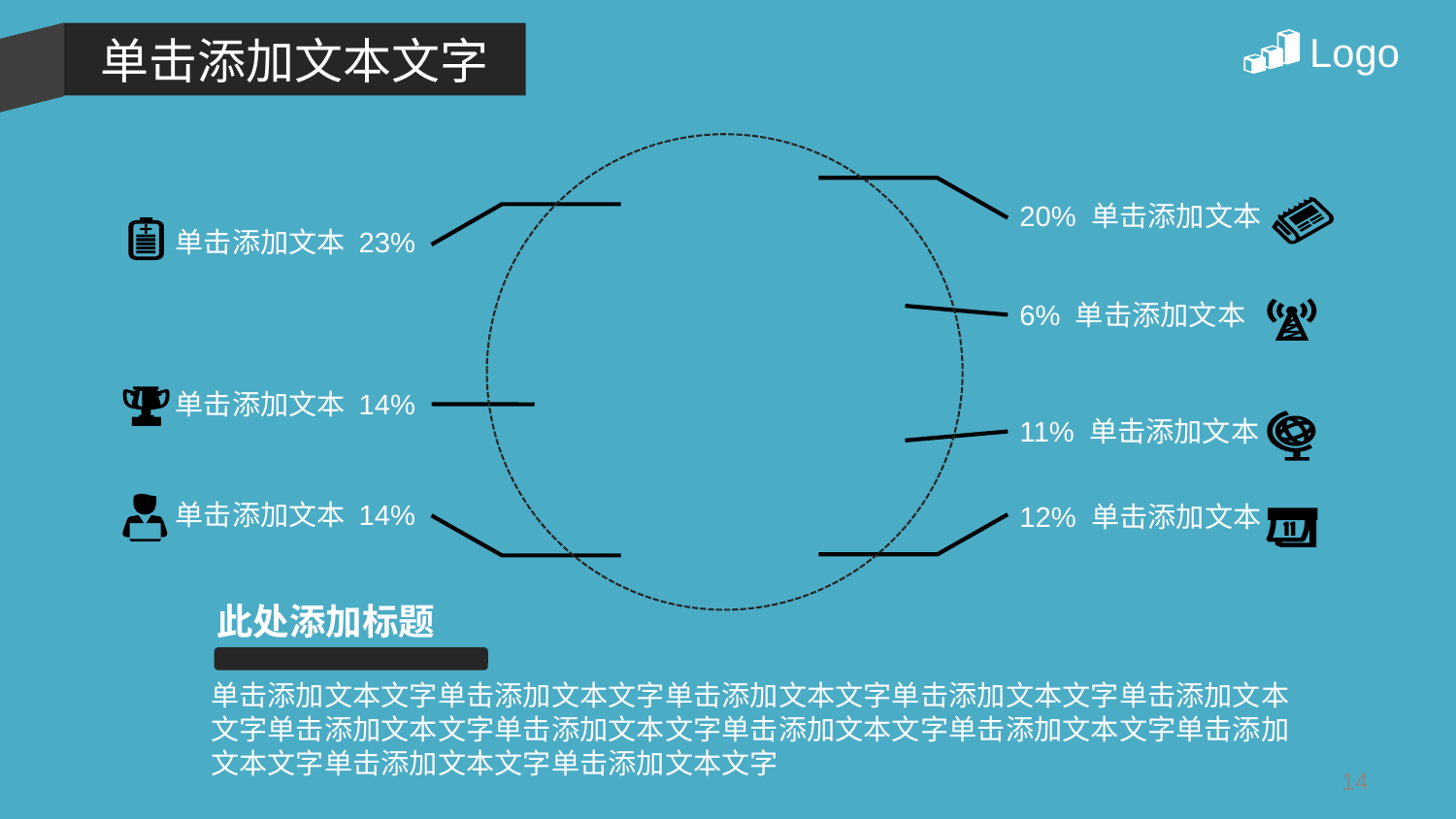

Logo
单击添加文本文字

20% 单击添加文本

单击添加文本 23%

6% 单击添加文本

单击添加文本 14%

11% 单击添加文本

单击添加文本 14%

12% 单击添加文本

此处添加标题

单击添加文本文字单击添加文本文字单击添加文本文字单击添加文本文字单击添加文本文字单击添加文本文字单击添加文本文字单击添加文本文字单击添加文本文字单击添加文本文字单击添加文本文字单击添加文本文字
14